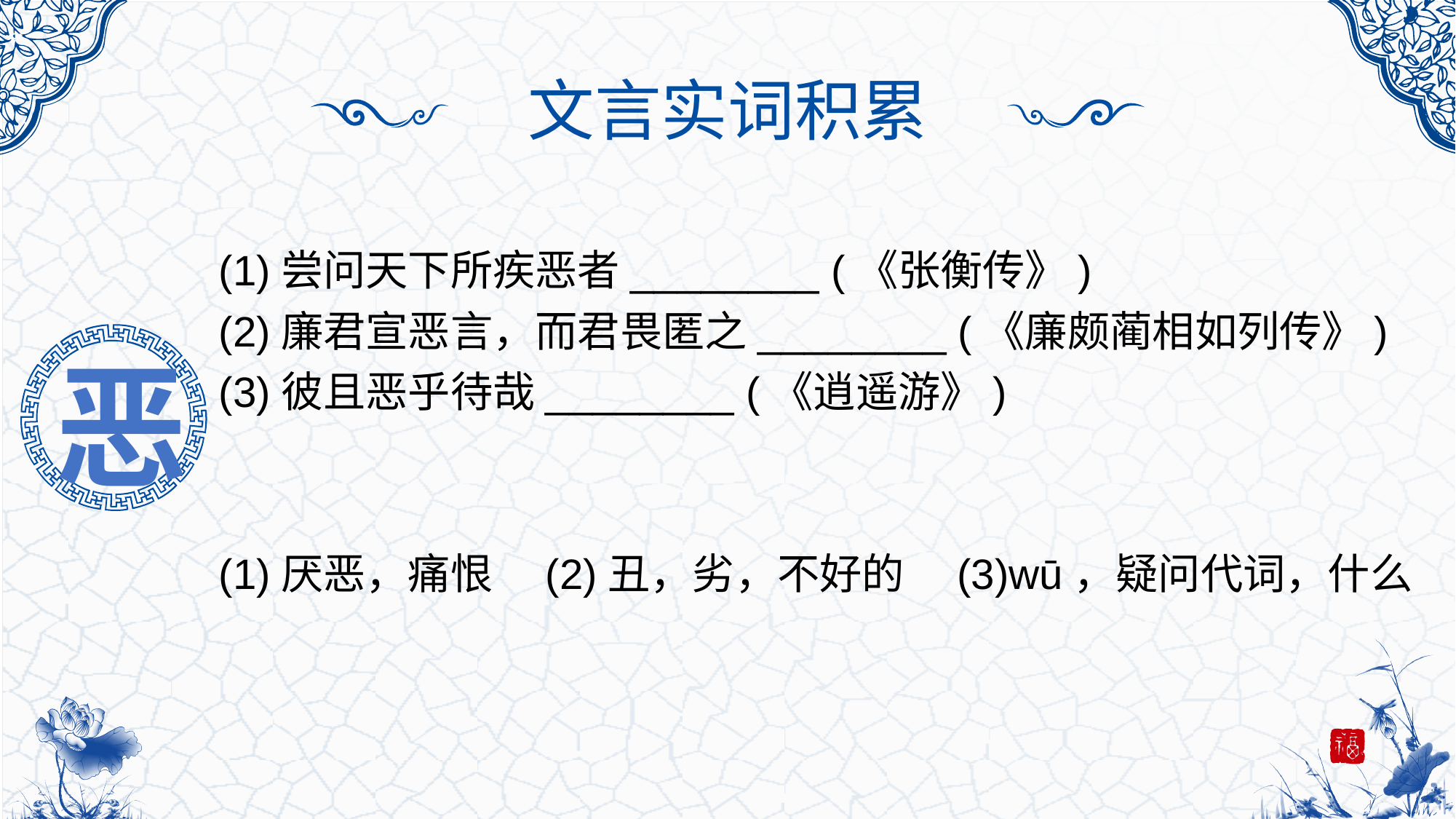

文言实词积累
(1)尝问天下所疾恶者________ (《张衡传》)
(2)廉君宣恶言，而君畏匿之________ (《廉颇蔺相如列传》)
(3)彼且恶乎待哉________ (《逍遥游》)

(1)厌恶，痛恨　(2)丑，劣，不好的　(3)wū，疑问代词，什么

恶